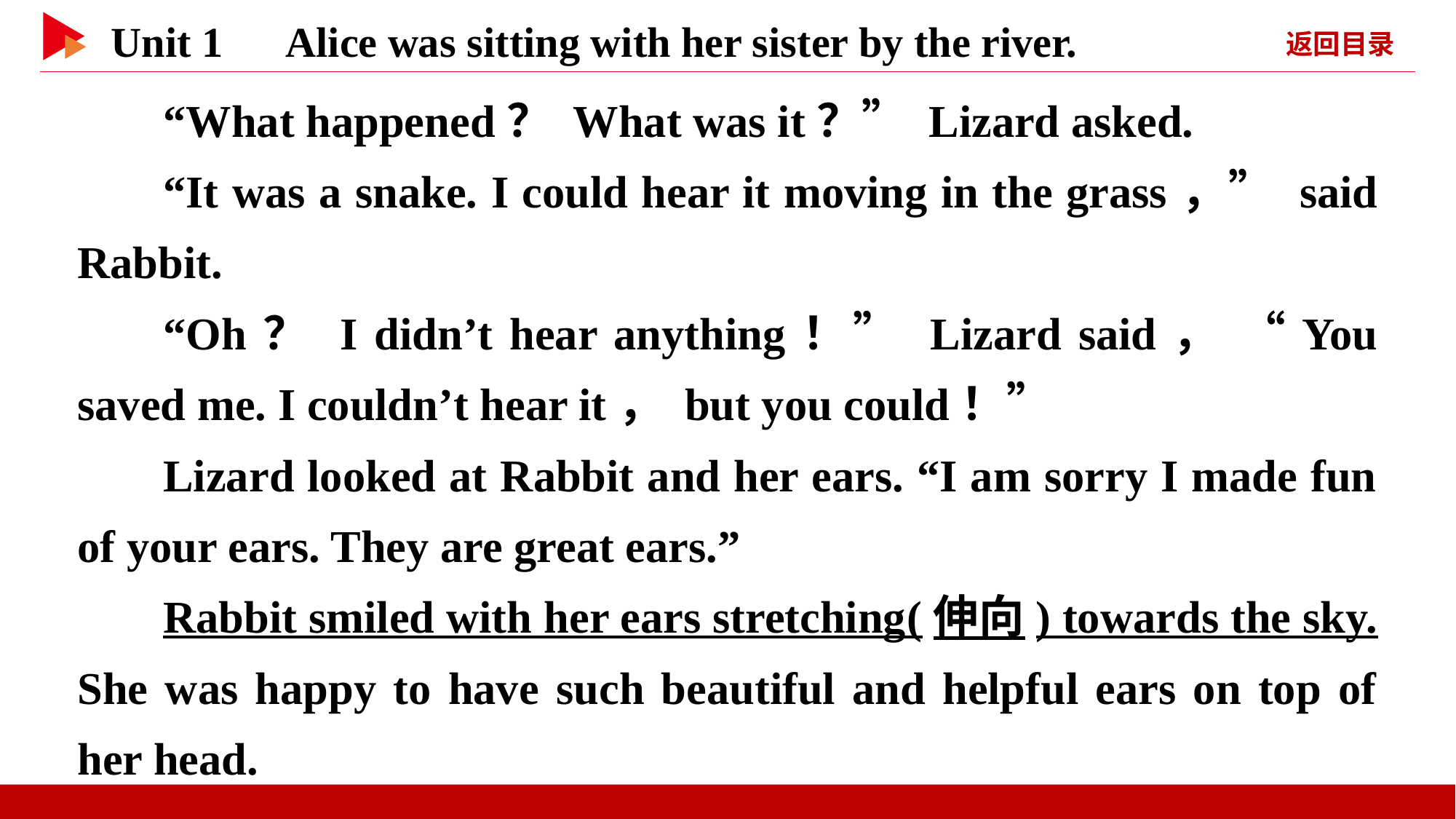

“What happened？ What was it？” Lizard asked.
“It was a snake. I could hear it moving in the grass，” said Rabbit.
“Oh？ I didn’t hear anything！” Lizard said， “You saved me. I couldn’t hear it， but you could！”
Lizard looked at Rabbit and her ears. “I am sorry I made fun of your ears. They are great ears.”
Rabbit smiled with her ears stretching(伸向) towards the sky. She was happy to have such beautiful and helpful ears on top of her head.